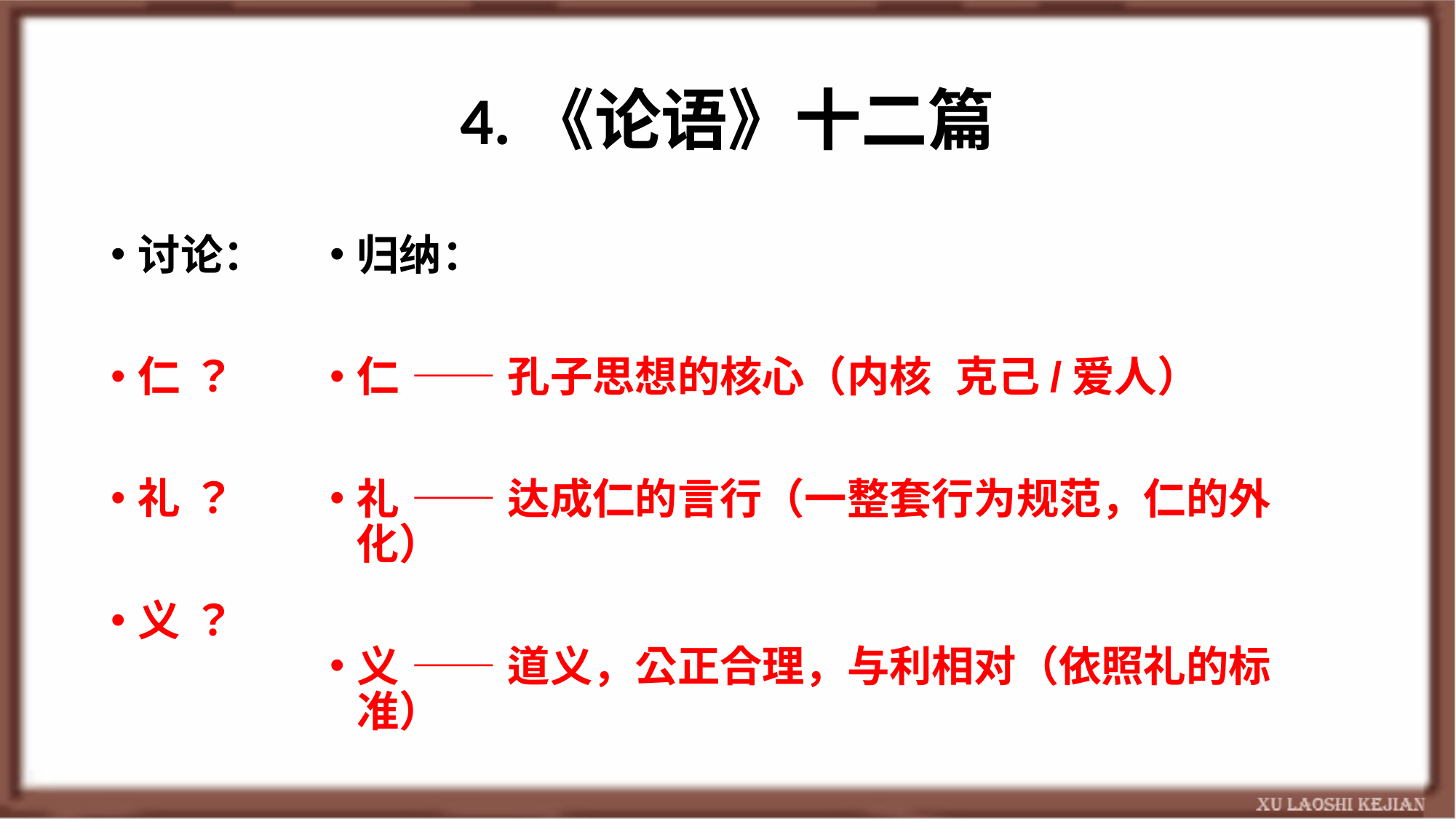

# 4.《论语》十二篇
讨论：

仁 ？

礼 ？

义 ？
归纳：

仁 —— 孔子思想的核心（内核  克己/爱人）

礼 —— 达成仁的言行（一整套行为规范，仁的外化）

义 —— 道义，公正合理，与利相对（依照礼的标准）